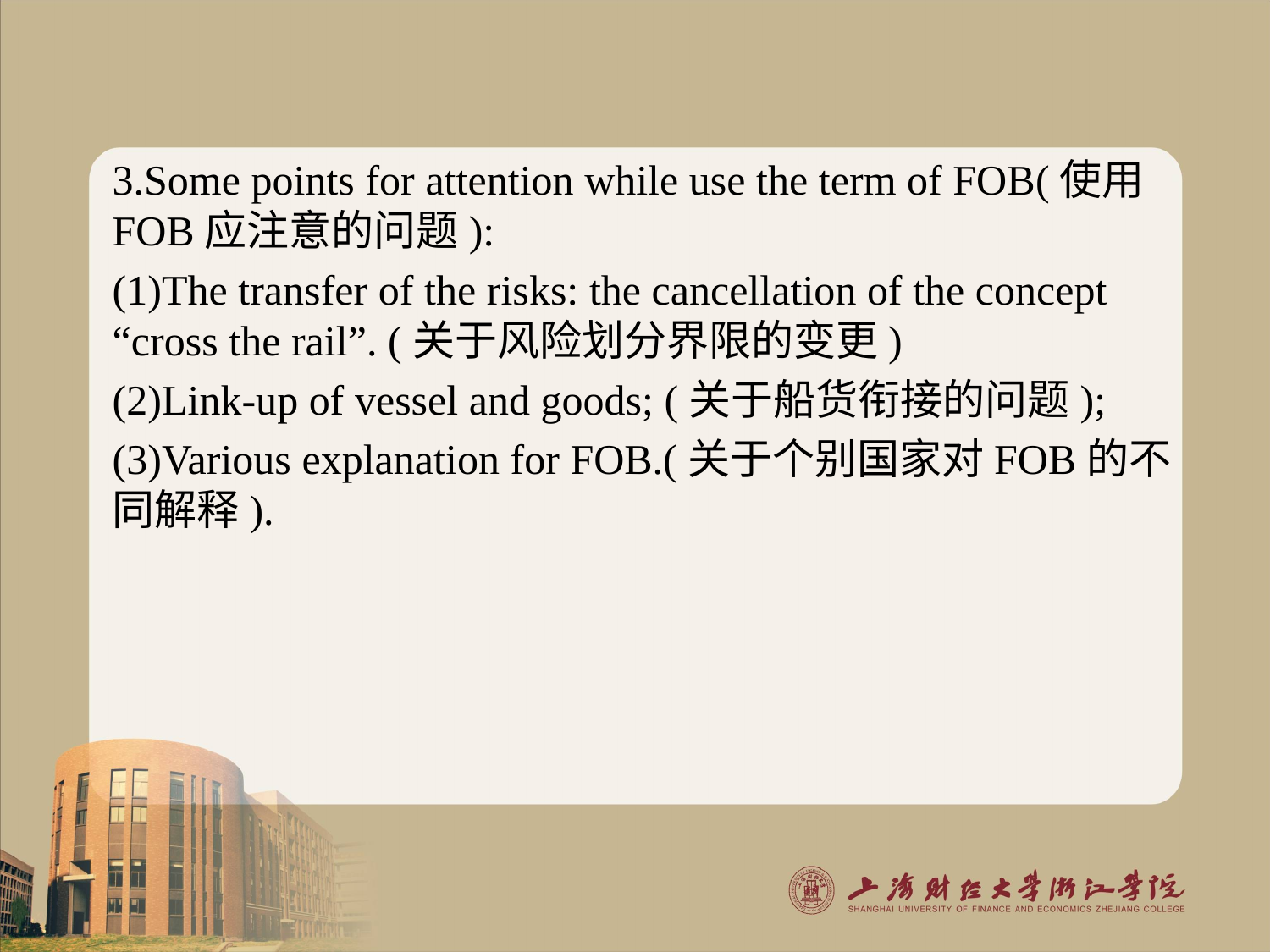

#
3.Some points for attention while use the term of FOB(使用FOB应注意的问题):
(1)The transfer of the risks: the cancellation of the concept “cross the rail”. (关于风险划分界限的变更)
(2)Link-up of vessel and goods; (关于船货衔接的问题);
(3)Various explanation for FOB.(关于个别国家对FOB的不同解释).